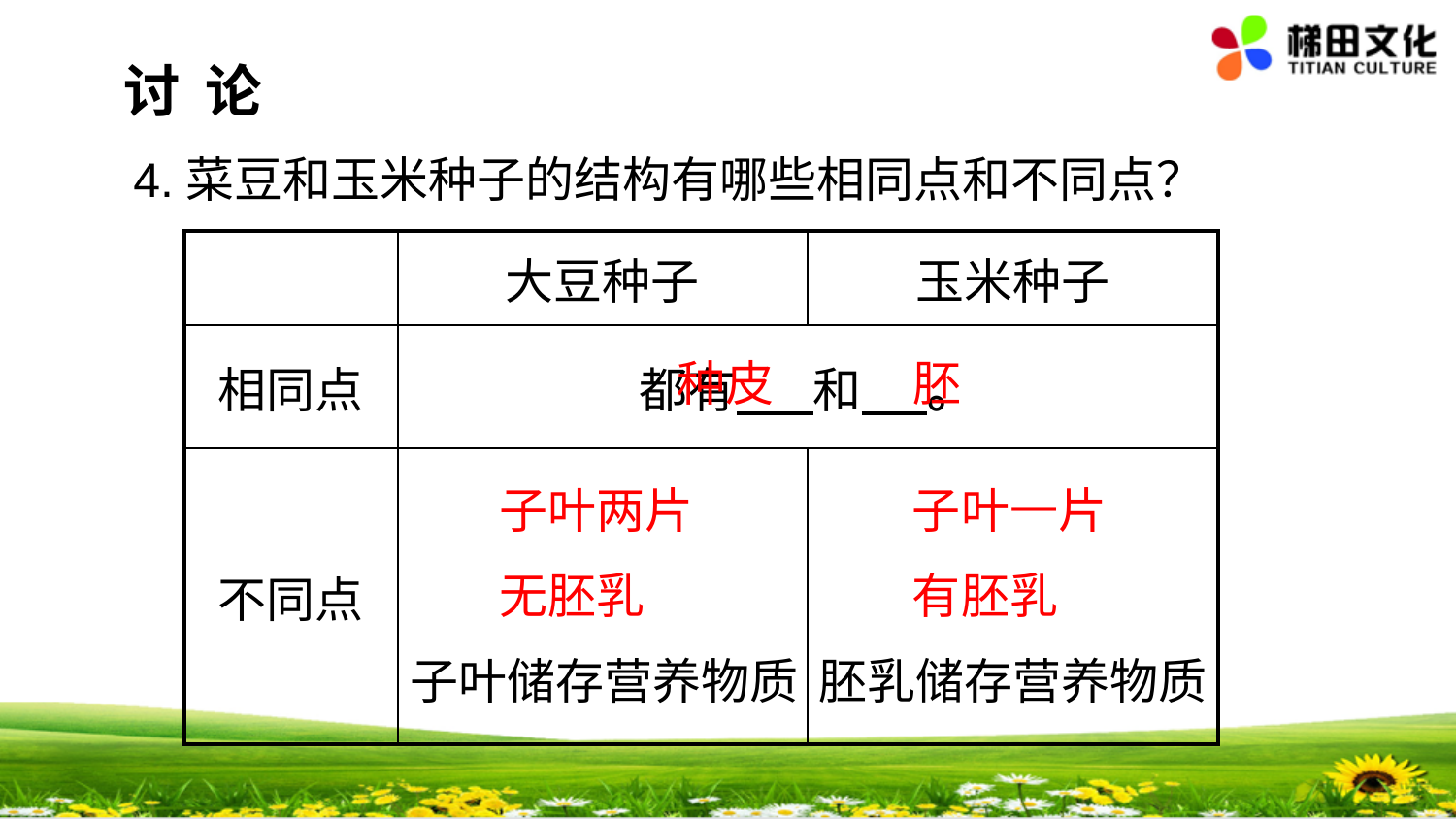

讨  论
4.菜豆和玉米种子的结构有哪些相同点和不同点？
|  | 大豆种子 | 玉米种子 |
| --- | --- | --- |
| 相同点 | 都有 和 。 |  |
| 不同点 |  |  |
种皮
胚
子叶两片
子叶一片
无胚乳
有胚乳
子叶储存营养物质
胚乳储存营养物质